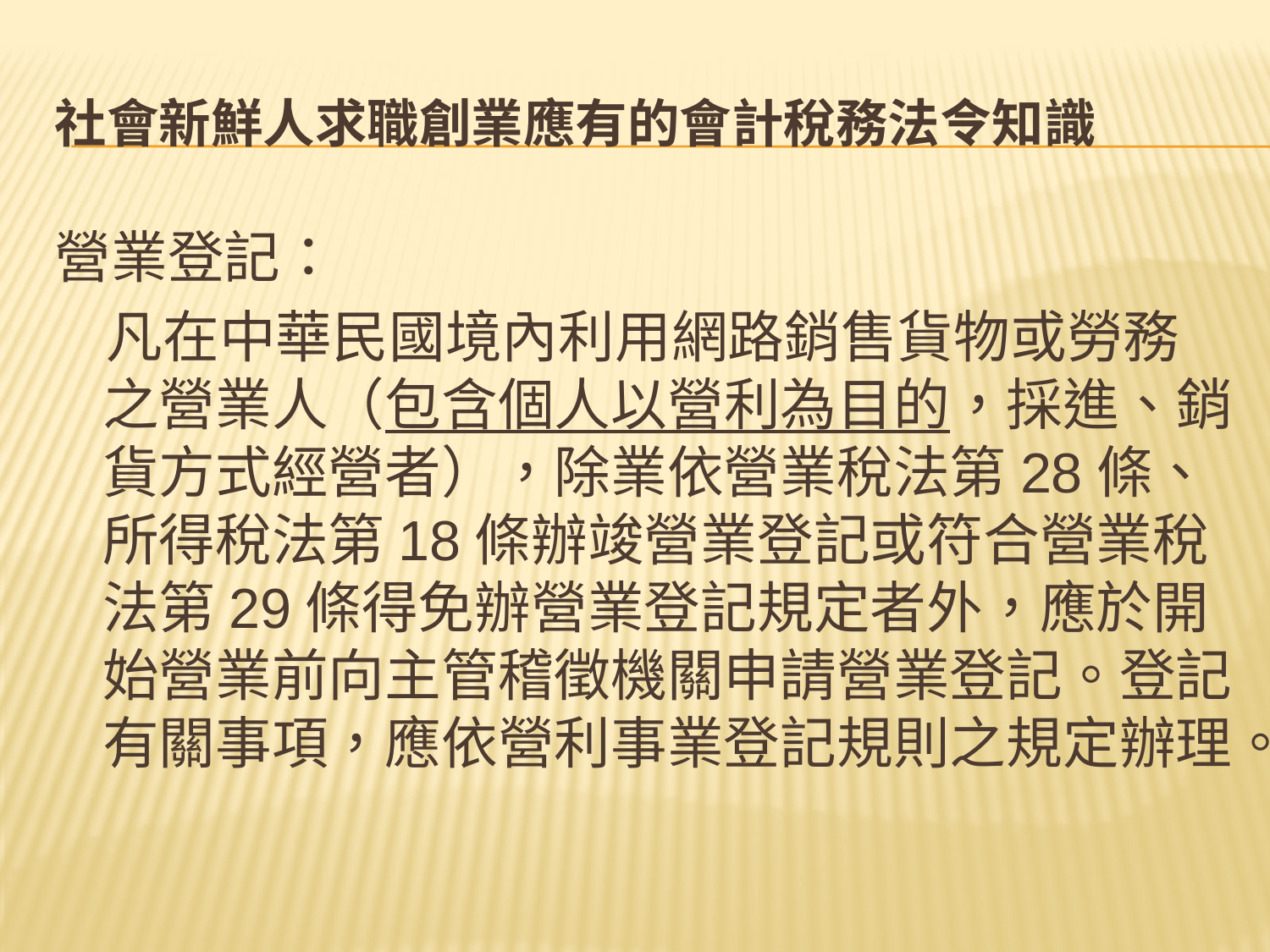

# 社會新鮮人求職創業應有的會計稅務法令知識
營業登記：
   凡在中華民國境內利用網路銷售貨物或勞務之營業人（包含個人以營利為目的，採進、銷貨方式經營者），除業依營業稅法第28條、所得稅法第18條辦竣營業登記或符合營業稅法第29條得免辦營業登記規定者外，應於開始營業前向主管稽徵機關申請營業登記。登記有關事項，應依營利事業登記規則之規定辦理。